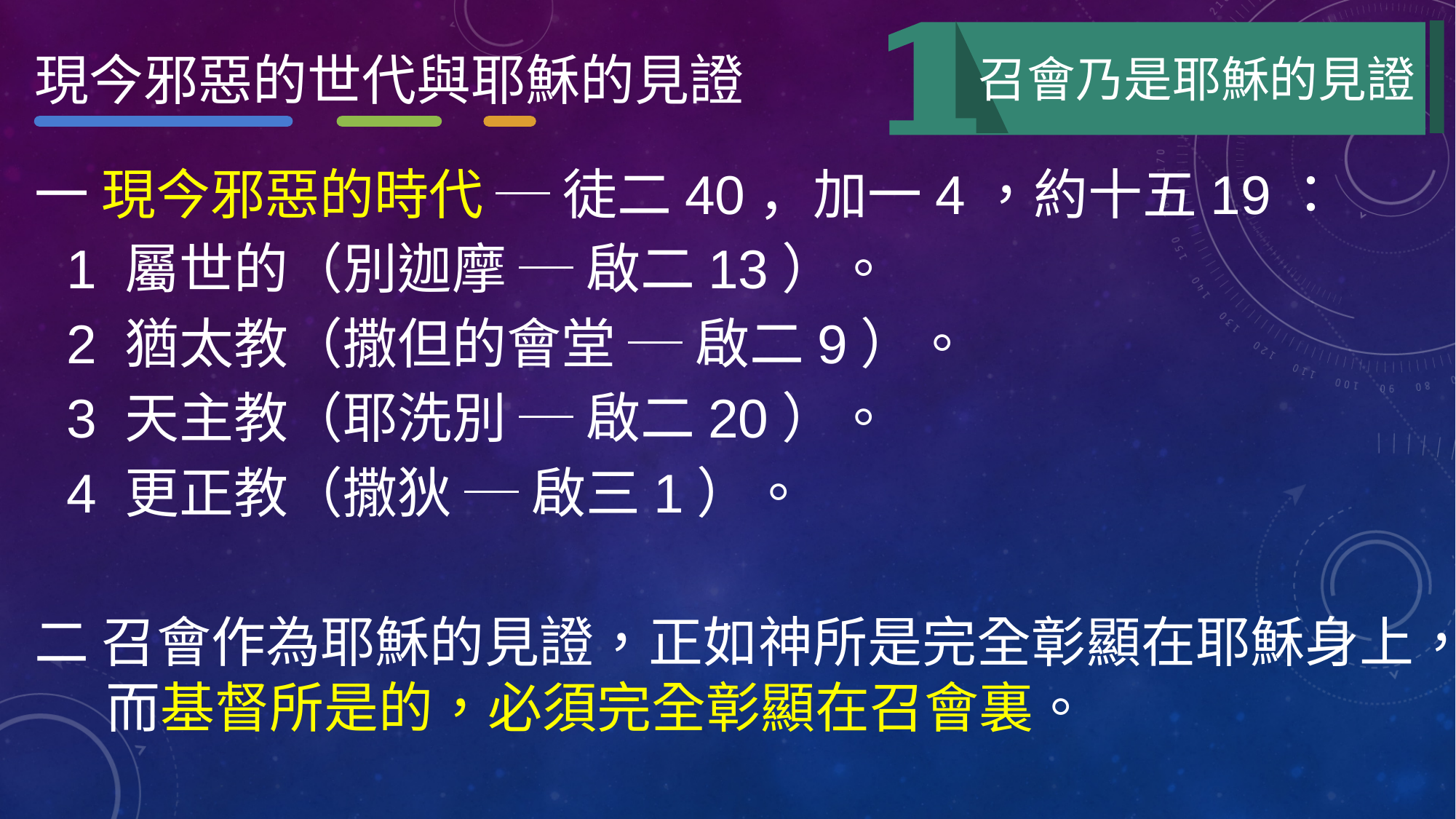

現今邪惡的世代與耶穌的見證

召會乃是耶穌的見證

一 現今邪惡的時代 ─ 徒二40，加一4，約十五19：
1 屬世的（別迦摩 ─ 啟二13）。
2 猶太教（撒但的會堂 ─ 啟二9）。
3 天主教（耶洗別 ─ 啟二20）。
4 更正教（撒狄 ─ 啟三1）。

二 召會作為耶穌的見證，正如神所是完全彰顯在耶穌身上，而基督所是的，必須完全彰顯在召會裏。